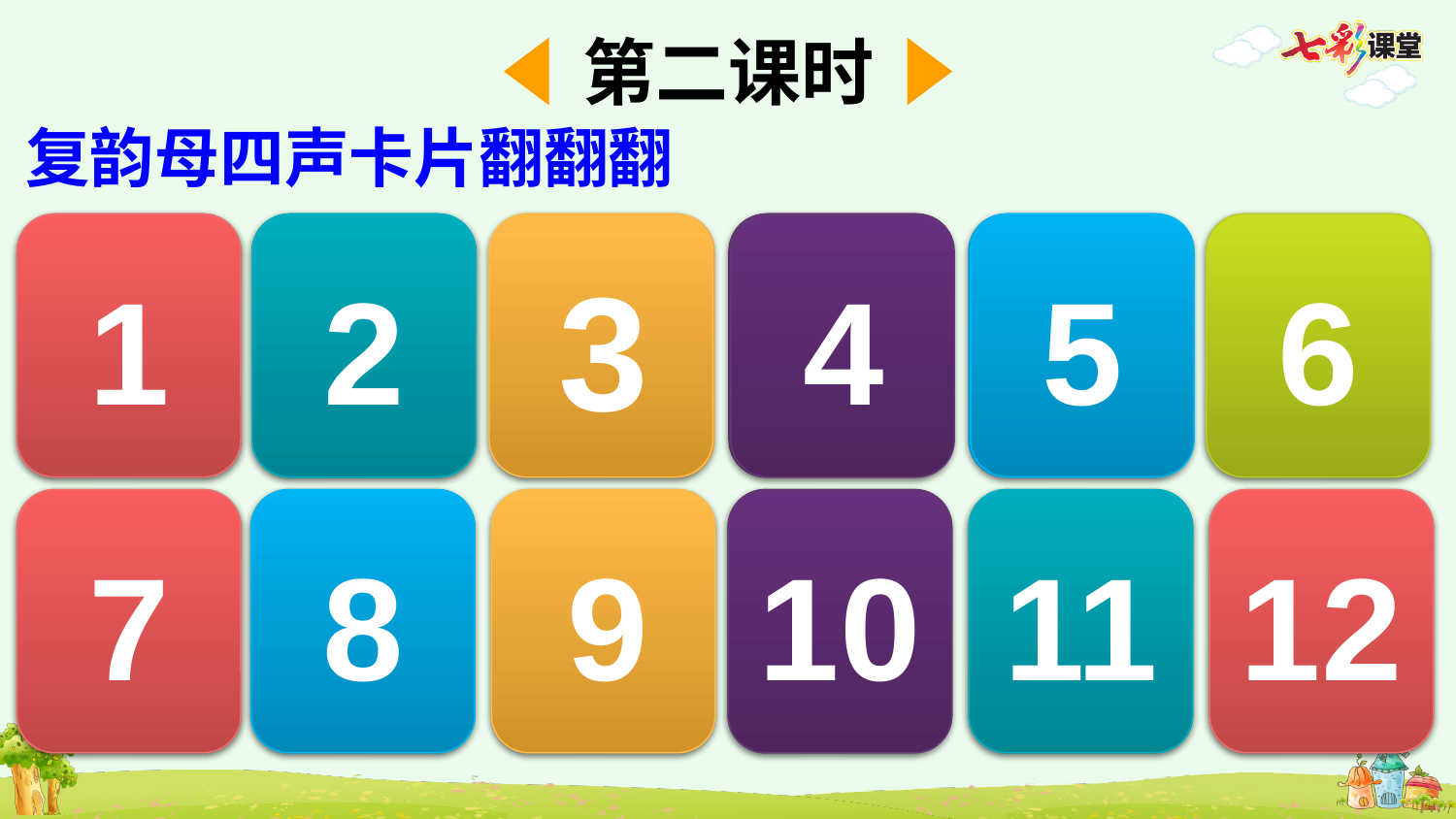

第二课时

复韵母四声卡片翻翻翻

ōu

1

ǎo

2

3

iǔ

iù

4

ào

5

ǒu

6

óu

7

āo

8

iū

9

iú

10

áo

11

òu

12